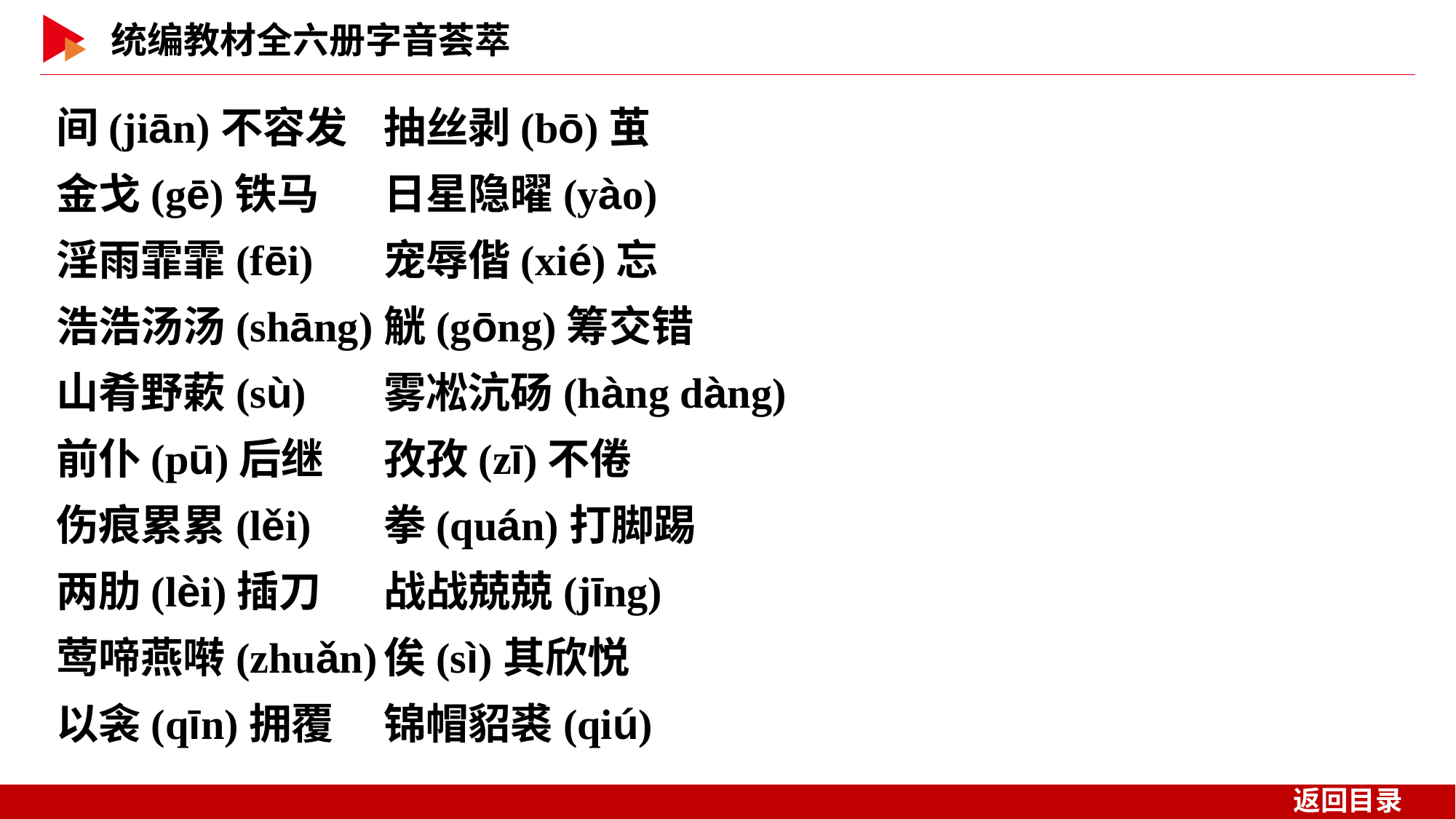

间(jiān)不容发	抽丝剥(bō)茧
金戈(gē)铁马	日星隐曜(yào)
淫雨霏霏(fēi)	宠辱偕(xié)忘
浩浩汤汤(shāng)	觥(gōng)筹交错
山肴野蔌(sù)	雾凇沆砀(hàng dàng)
前仆(pū)后继	孜孜(zī)不倦
伤痕累累(lěi)	拳(quán)打脚踢
两肋(lèi)插刀	战战兢兢(jīng)
莺啼燕啭(zhuǎn)	俟(sì)其欣悦
以衾(qīn)拥覆	锦帽貂裘(qiú)